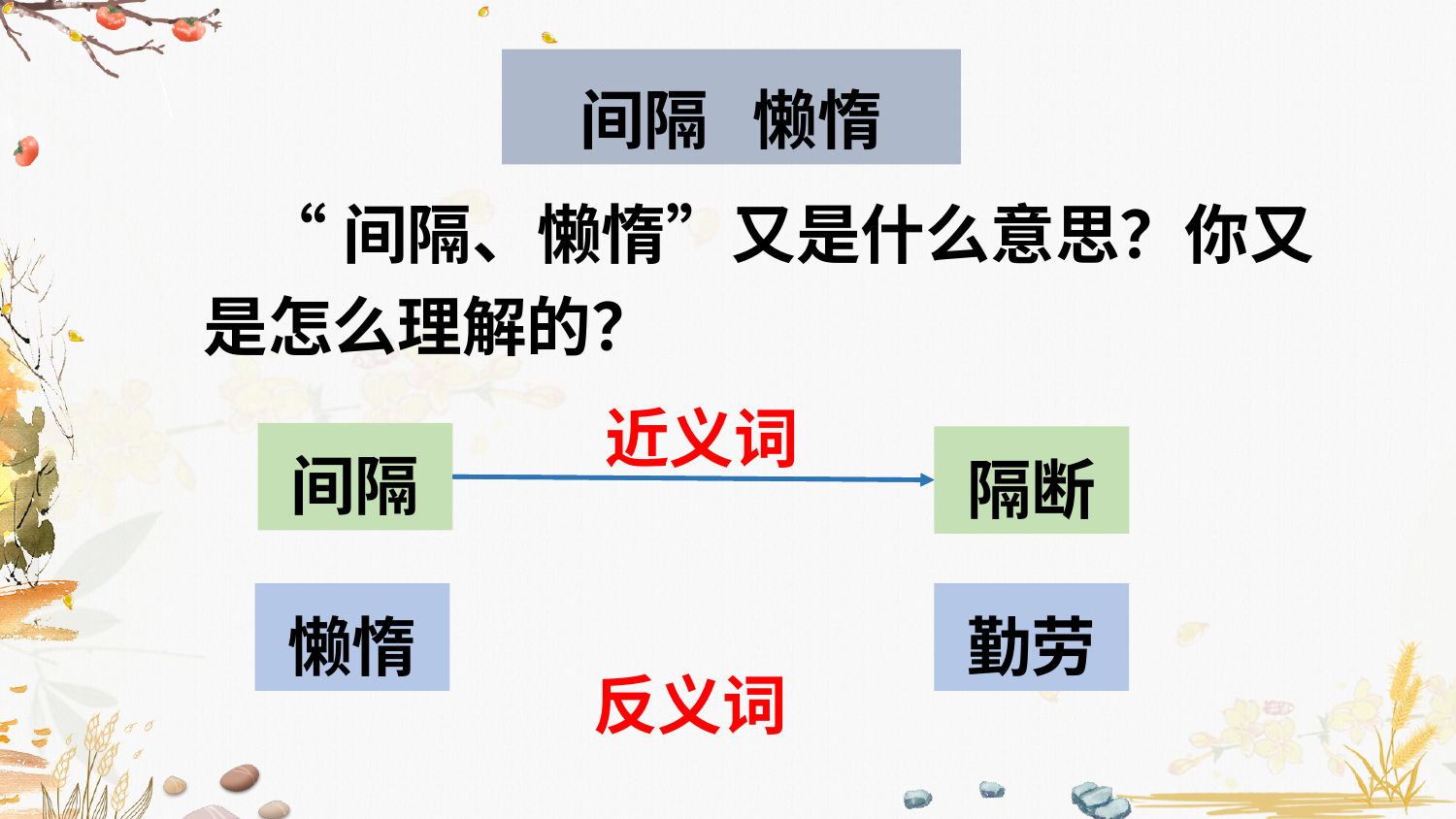

间隔   懒惰
    “间隔、懒惰”又是什么意思？你又是怎么理解的？
近义词
间隔
隔断
懒惰
勤劳
反义词